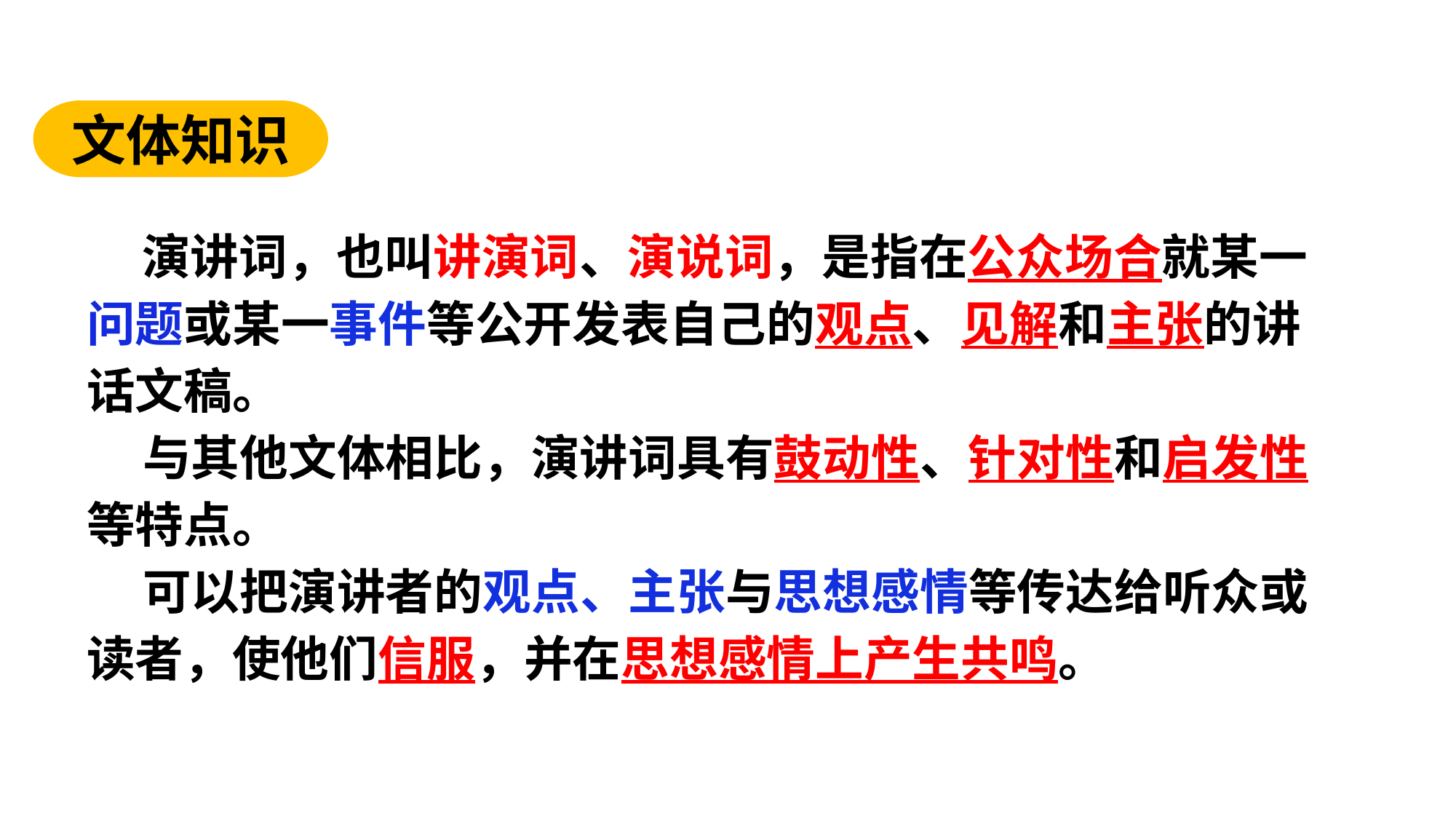

文体知识
    演讲词，也叫讲演词、演说词，是指在公众场合就某一问题或某一事件等公开发表自己的观点、见解和主张的讲话文稿。
    与其他文体相比，演讲词具有鼓动性、针对性和启发性等特点。
    可以把演讲者的观点、主张与思想感情等传达给听众或读者，使他们信服，并在思想感情上产生共鸣。